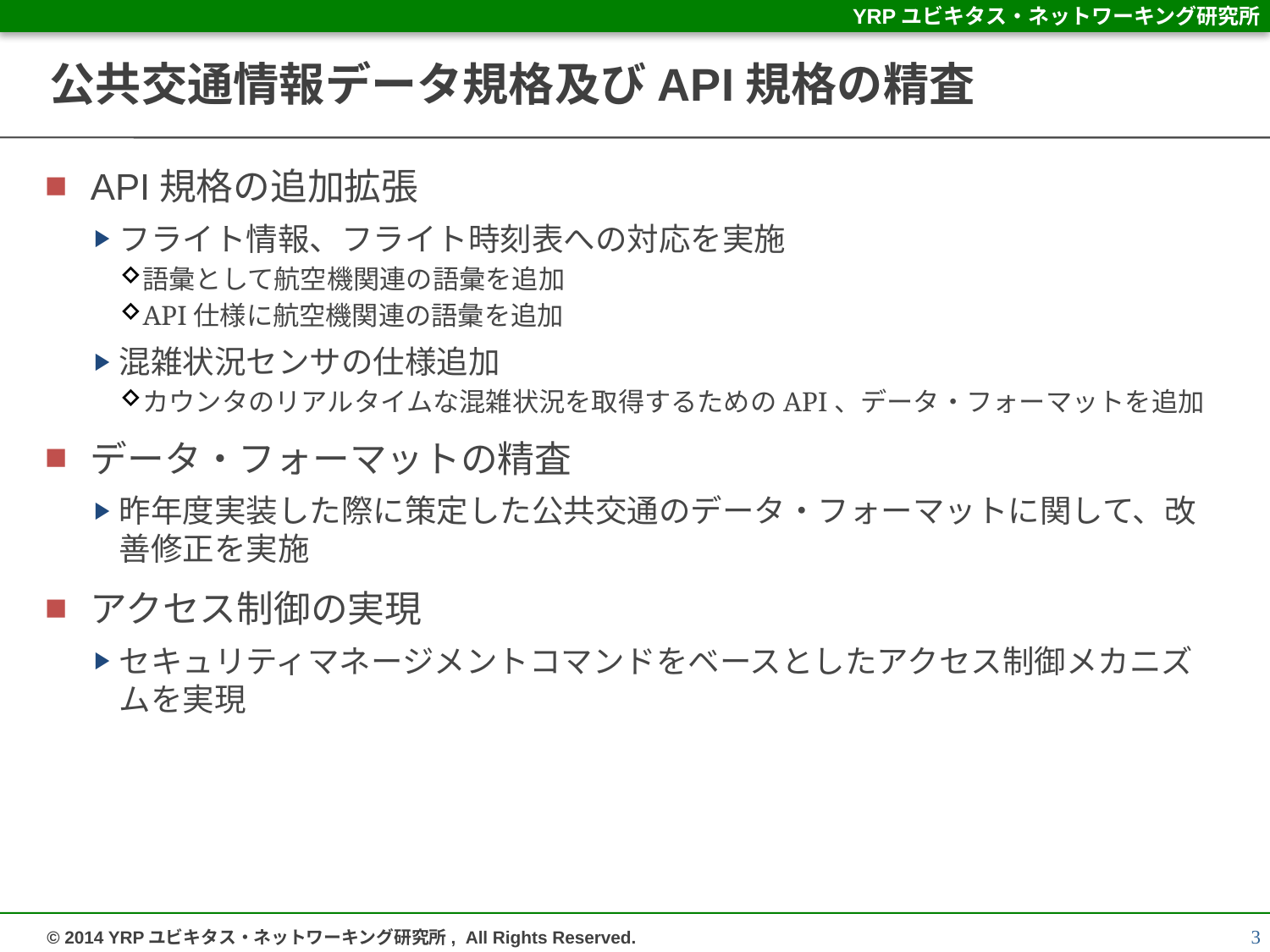

# 公共交通情報データ規格及びAPI規格の精査
API規格の追加拡張
フライト情報、フライト時刻表への対応を実施
語彙として航空機関連の語彙を追加
API仕様に航空機関連の語彙を追加
混雑状況センサの仕様追加
カウンタのリアルタイムな混雑状況を取得するためのAPI、データ・フォーマットを追加
データ・フォーマットの精査
昨年度実装した際に策定した公共交通のデータ・フォーマットに関して、改善修正を実施
アクセス制御の実現
セキュリティマネージメントコマンドをベースとしたアクセス制御メカニズムを実現
3